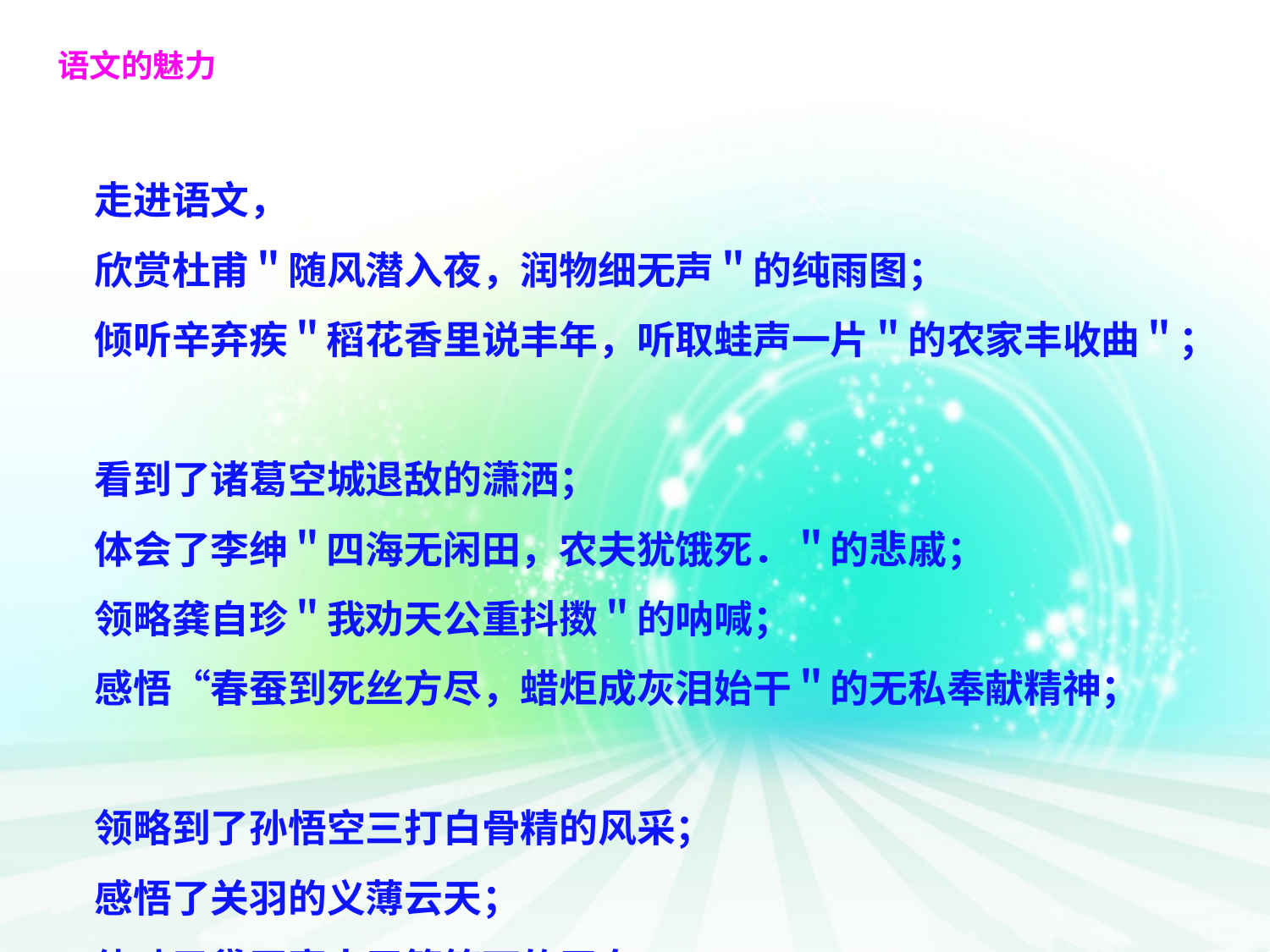

语文的魅力
走进语文，
欣赏杜甫＂随风潜入夜，润物细无声＂的纯雨图；
倾听辛弃疾＂稻花香里说丰年，听取蛙声一片＂的农家丰收曲＂；
看到了诸葛空城退敌的潇洒；
体会了李绅＂四海无闲田，农夫犹饿死．＂的悲戚；
领略龚自珍＂我劝天公重抖擞＂的呐喊；
感悟“春蚕到死丝方尽，蜡炬成灰泪始干＂的无私奉献精神；
领略到了孙悟空三打白骨精的风采；
感悟了关羽的义薄云天；
体味了黛玉寄人于篱笆下的无奈……